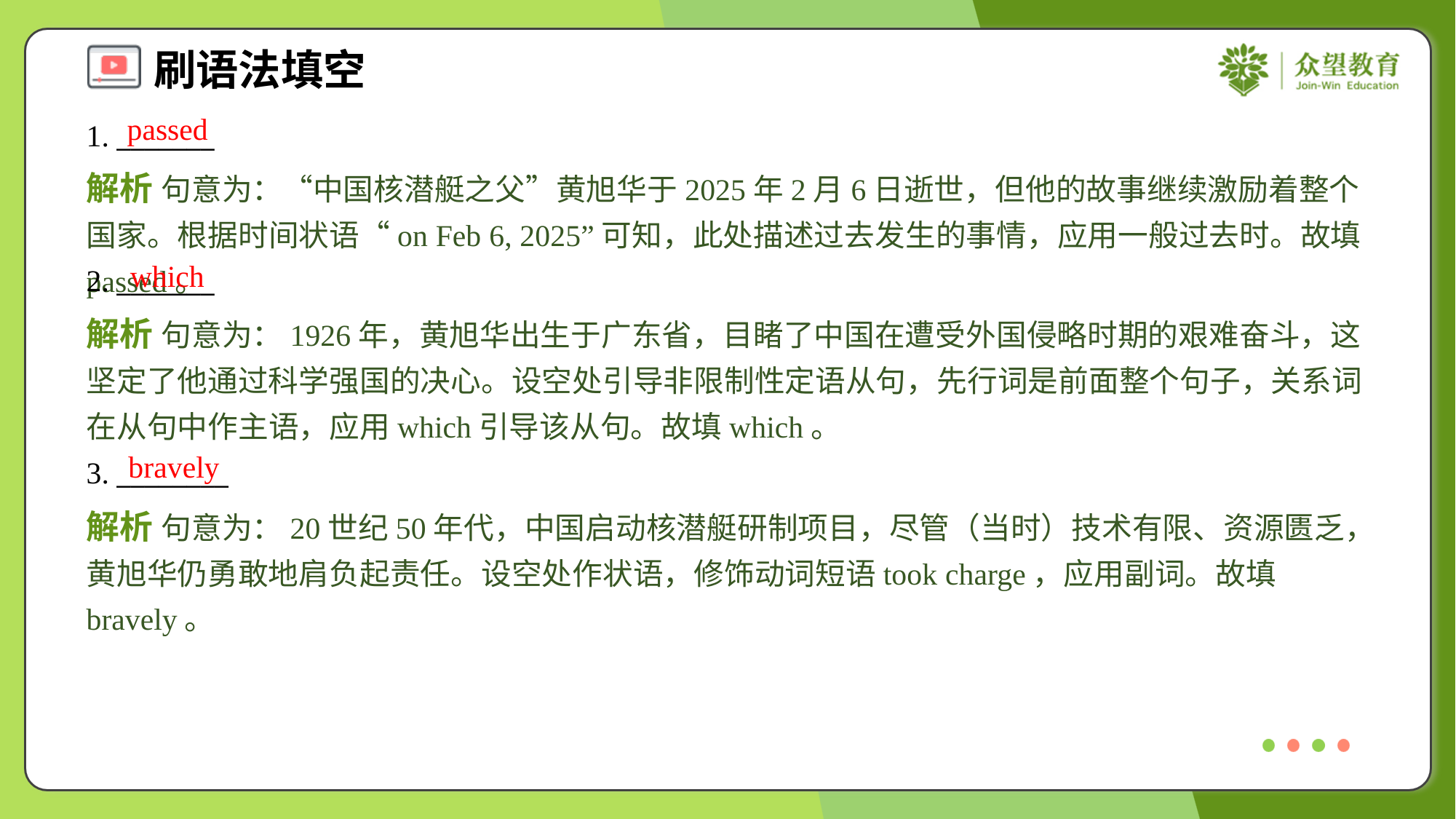

passed
1. _______
解析 句意为：“中国核潜艇之父”黄旭华于2025年2月6日逝世，但他的故事继续激励着整个国家。根据时间状语“on Feb 6, 2025”可知，此处描述过去发生的事情，应用一般过去时。故填passed。
which
2. _______
解析 句意为：1926年，黄旭华出生于广东省，目睹了中国在遭受外国侵略时期的艰难奋斗，这坚定了他通过科学强国的决心。设空处引导非限制性定语从句，先行词是前面整个句子，关系词在从句中作主语，应用which引导该从句。故填which。
bravely
3. ________
解析 句意为：20世纪50年代，中国启动核潜艇研制项目，尽管（当时）技术有限、资源匮乏，黄旭华仍勇敢地肩负起责任。设空处作状语，修饰动词短语took charge，应用副词。故填bravely。